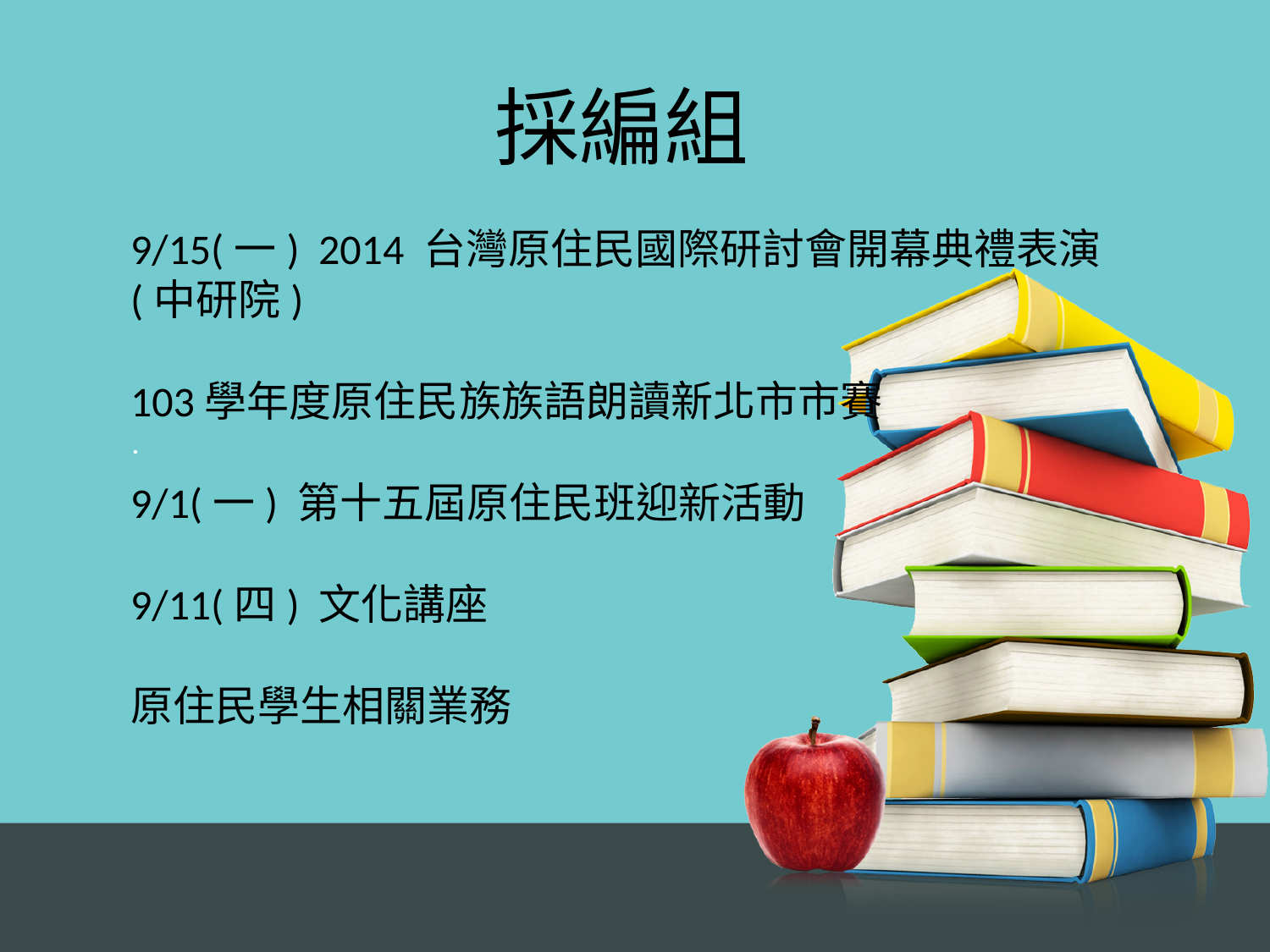

採編組
9/15(一)  2014 台灣原住民國際研討會開幕典禮表演
(中研院)

103學年度原住民族族語朗讀新北市市賽

9/1(一) 第十五屆原住民班迎新活動

9/11(四) 文化講座

原住民學生相關業務

.